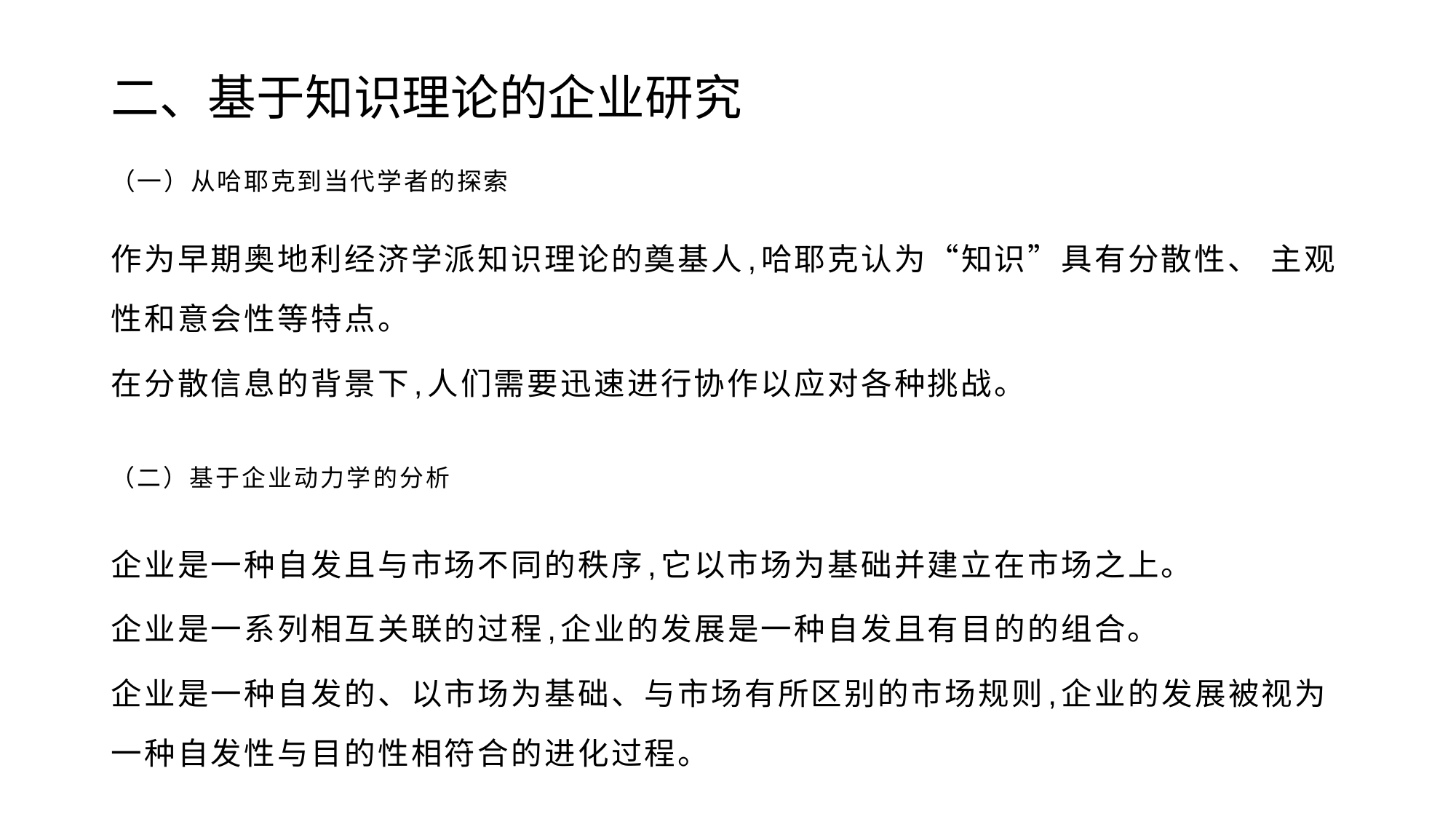

# 二、基于知识理论的企业研究
（一）从哈耶克到当代学者的探索

作为早期奥地利经济学派知识理论的奠基人,哈耶克认为“知识”具有分散性、 主观性和意会性等特点。
在分散信息的背景下,人们需要迅速进行协作以应对各种挑战。

（二）基于企业动力学的分析

企业是一种自发且与市场不同的秩序,它以市场为基础并建立在市场之上。
企业是一系列相互关联的过程,企业的发展是一种自发且有目的的组合。
企业是一种自发的、以市场为基础、与市场有所区别的市场规则,企业的发展被视为一种自发性与目的性相符合的进化过程。